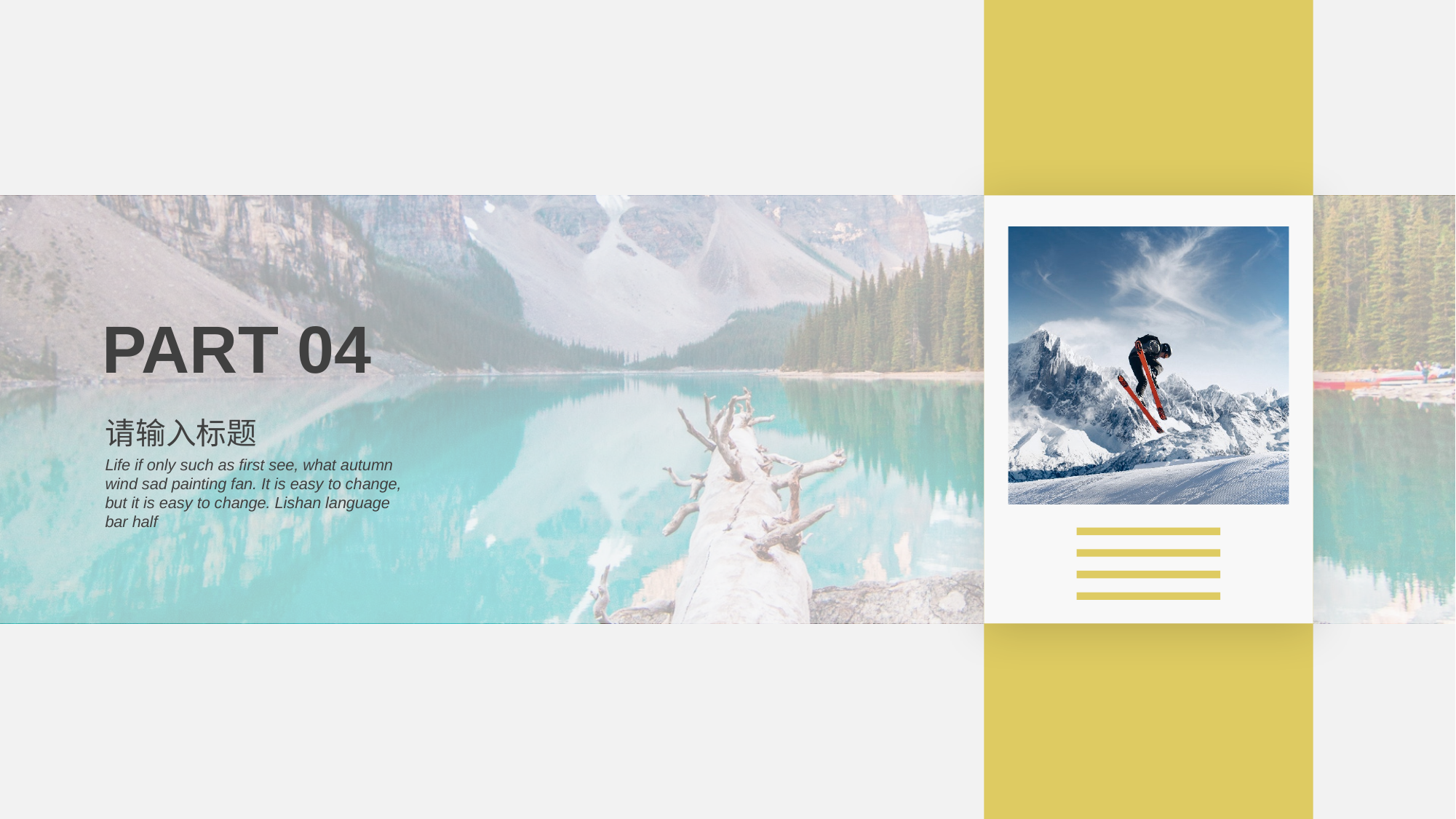

PART 04
请输入标题
Life if only such as first see, what autumn wind sad painting fan. It is easy to change, but it is easy to change. Lishan language bar half